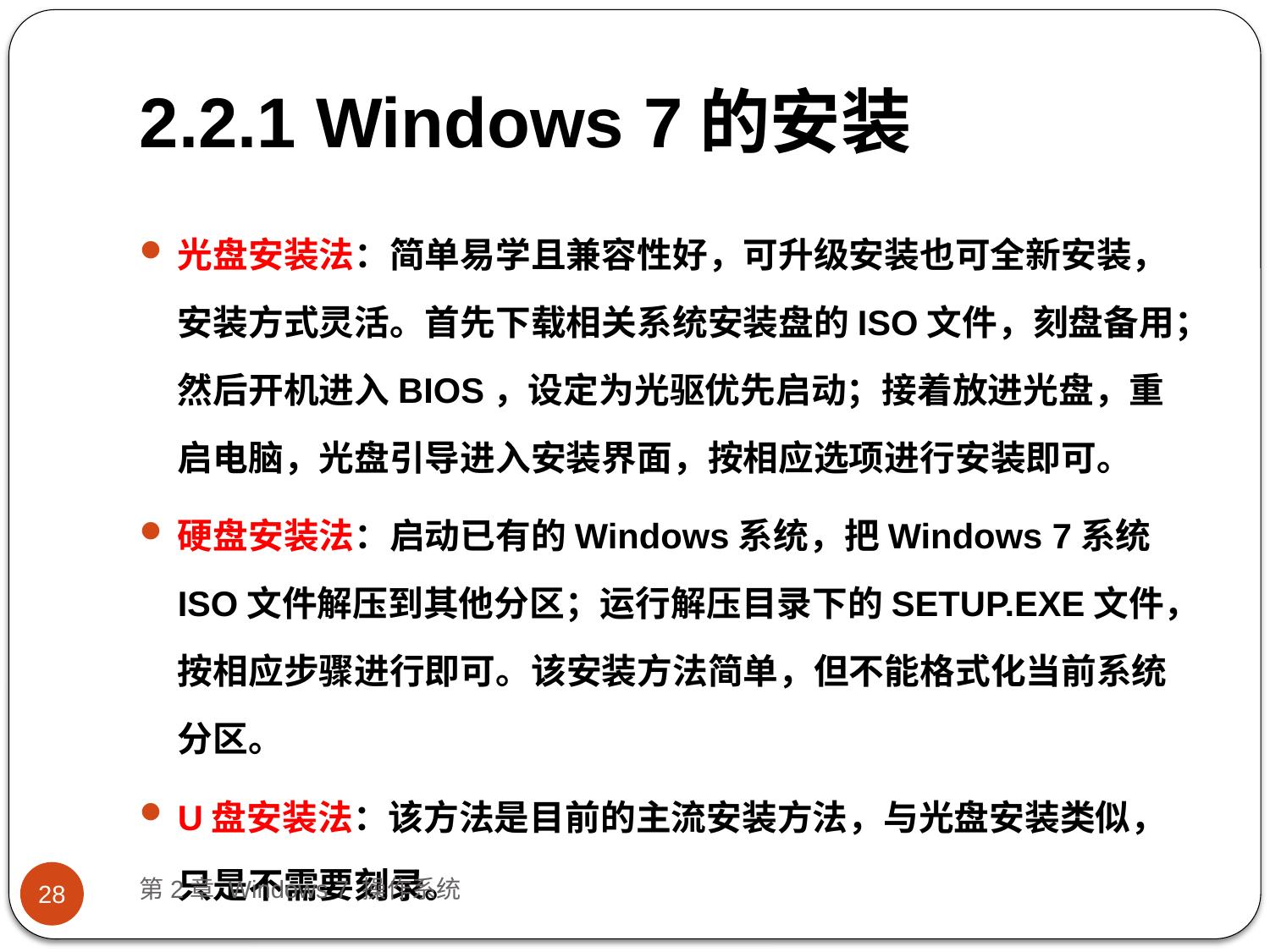

# 2.2.1 Windows 7的安装
光盘安装法：简单易学且兼容性好，可升级安装也可全新安装，安装方式灵活。首先下载相关系统安装盘的ISO文件，刻盘备用；然后开机进入BIOS，设定为光驱优先启动；接着放进光盘，重启电脑，光盘引导进入安装界面，按相应选项进行安装即可。
硬盘安装法：启动已有的Windows系统，把Windows 7系统ISO文件解压到其他分区；运行解压目录下的SETUP.EXE文件，按相应步骤进行即可。该安装方法简单，但不能格式化当前系统分区。
U盘安装法：该方法是目前的主流安装方法，与光盘安装类似，只是不需要刻录。
第2章 Windows 7 操作系统
28